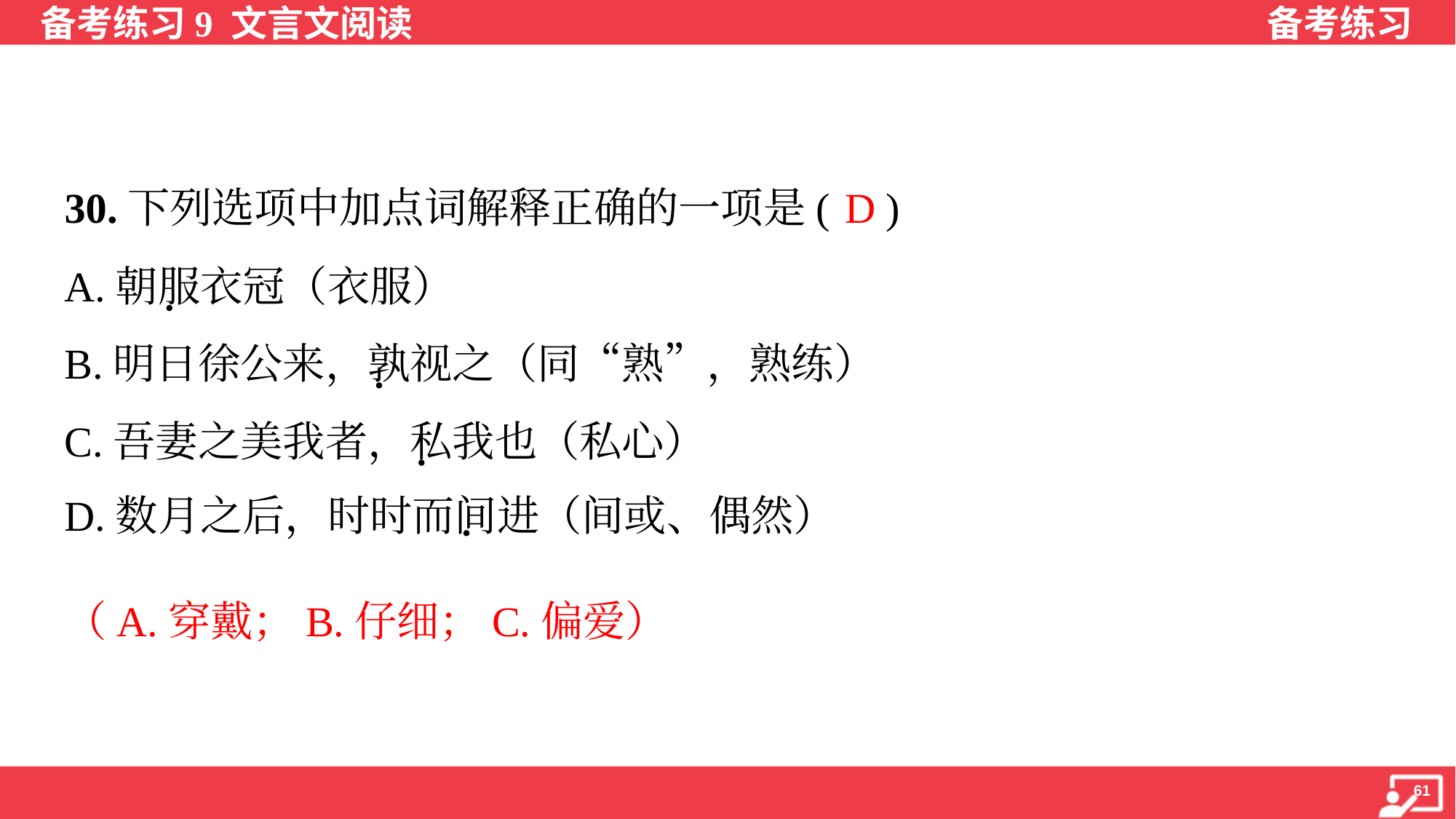

D
30.下列选项中加点词解释正确的一项是(     )
A.朝服衣冠（衣服）
B.明日徐公来，孰视之（同“熟”，熟练）
C.吾妻之美我者，私我也（私心）
D.数月之后，时时而间进（间或、偶然）

（A.穿戴；B.仔细；C.偏爱）